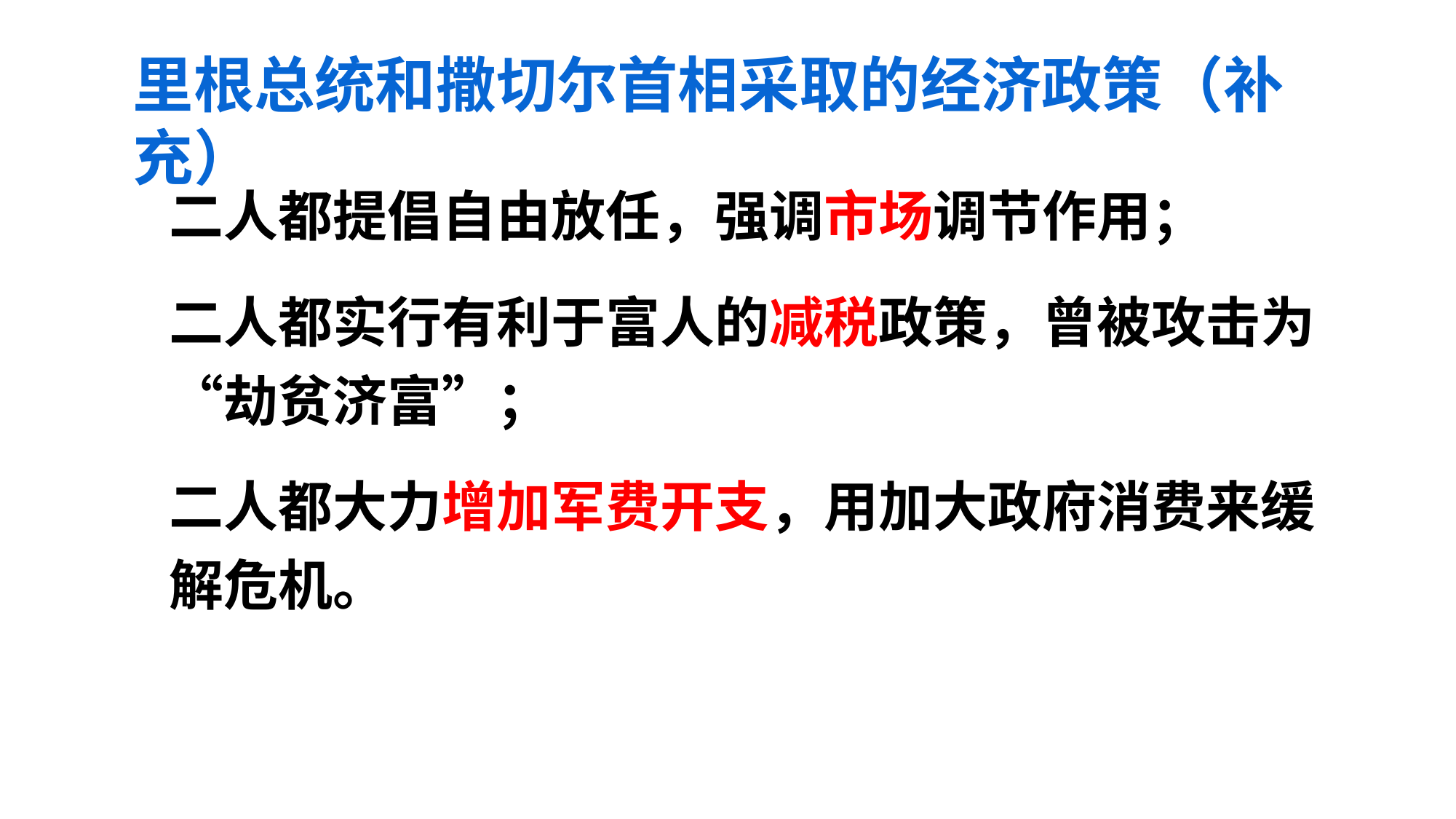

里根总统和撒切尔首相采取的经济政策（补充）
二人都提倡自由放任，强调市场调节作用；
二人都实行有利于富人的减税政策，曾被攻击为“劫贫济富”；
二人都大力增加军费开支，用加大政府消费来缓解危机。